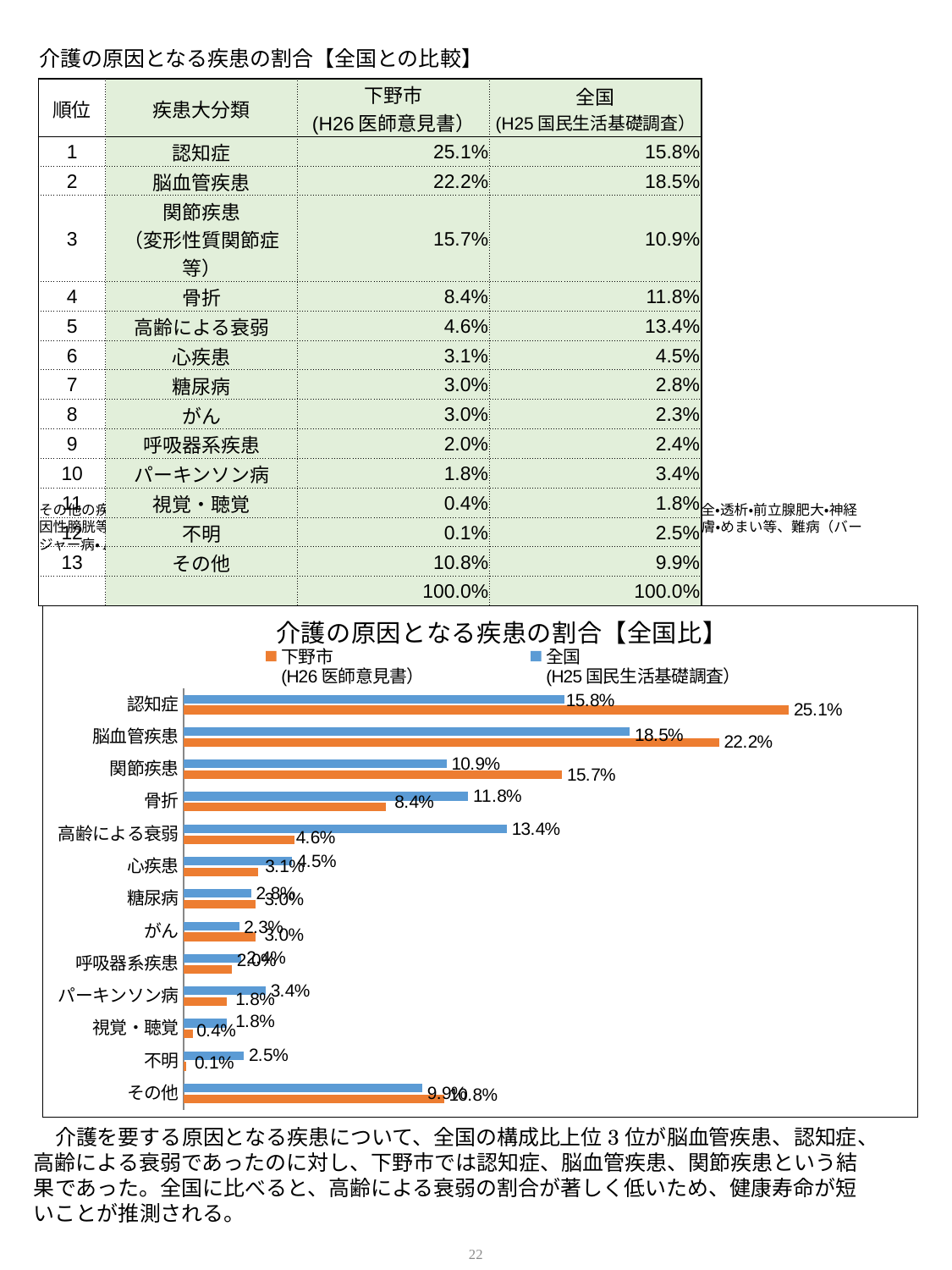

介護の原因となる疾患の割合【全国との比較】
| 順位 | 疾患大分類 | 下野市 (H26医師意見書） | 全国 (H25国民生活基礎調査） |
| --- | --- | --- | --- |
| 1 | 認知症 | 25.1% | 15.8% |
| 2 | 脳血管疾患 | 22.2% | 18.5% |
| 3 | 関節疾患 （変形性質関節症等） | 15.7% | 10.9% |
| 4 | 骨折 | 8.4% | 11.8% |
| 5 | 高齢による衰弱 | 4.6% | 13.4% |
| 6 | 心疾患 | 3.1% | 4.5% |
| 7 | 糖尿病 | 3.0% | 2.8% |
| 8 | がん | 3.0% | 2.3% |
| 9 | 呼吸器系疾患 | 2.0% | 2.4% |
| 10 | パーキンソン病 | 1.8% | 3.4% |
| 11 | 視覚・聴覚 | 0.4% | 1.8% |
| 12 | 不明 | 0.1% | 2.5% |
| 13 | その他 | 10.8% | 9.9% |
|  |  | 100.0% | 100.0% |
その他の疾患：精神疾患（統合失調症・うつ病・てんかん・発達障害等）、神経難病・麻痺・脊髄損傷等、腎不全・透析・前立腺肥大・神経因性膀胱等、高血圧・高脂血症・動脈硬化症・動脈瘤等、胃潰瘍・大腸穿孔・肝炎・肝硬変等、視力疾患・聴力・皮膚・めまい等、難病（バージャー病・ALS・後縦靭帯骨化症・重症筋無力症・小脳変性症）、転入による疾患名不明

### Chart: 介護の原因となる疾患の割合【全国比】

| Category | 全国
(H25国民生活基礎調査） | 下野市
(H26医師意見書） |
|---|---|---|
| 認知症 | 0.158 | 0.251 |
| 脳血管疾患 | 0.185 | 0.222 |
| 関節疾患 | 0.109 | 0.157 |
| 骨折 | 0.118 | 0.084 |
| 高齢による衰弱 | 0.134 | 0.046 |
| 心疾患 | 0.045 | 0.031 |
| 糖尿病 | 0.028 | 0.03 |
| がん | 0.023 | 0.03 |
| 呼吸器系疾患 | 0.024 | 0.02 |
| パーキンソン病 | 0.034 | 0.018 |
| 視覚・聴覚 | 0.018 | 0.004 |
| 不明 | 0.025 | 0.001 |
| その他 | 0.099 | 0.108 |
　介護を要する原因となる疾患について、全国の構成比上位3位が脳血管疾患、認知症、高齢による衰弱であったのに対し、下野市では認知症、脳血管疾患、関節疾患という結果であった。全国に比べると、高齢による衰弱の割合が著しく低いため、健康寿命が短いことが推測される。
22